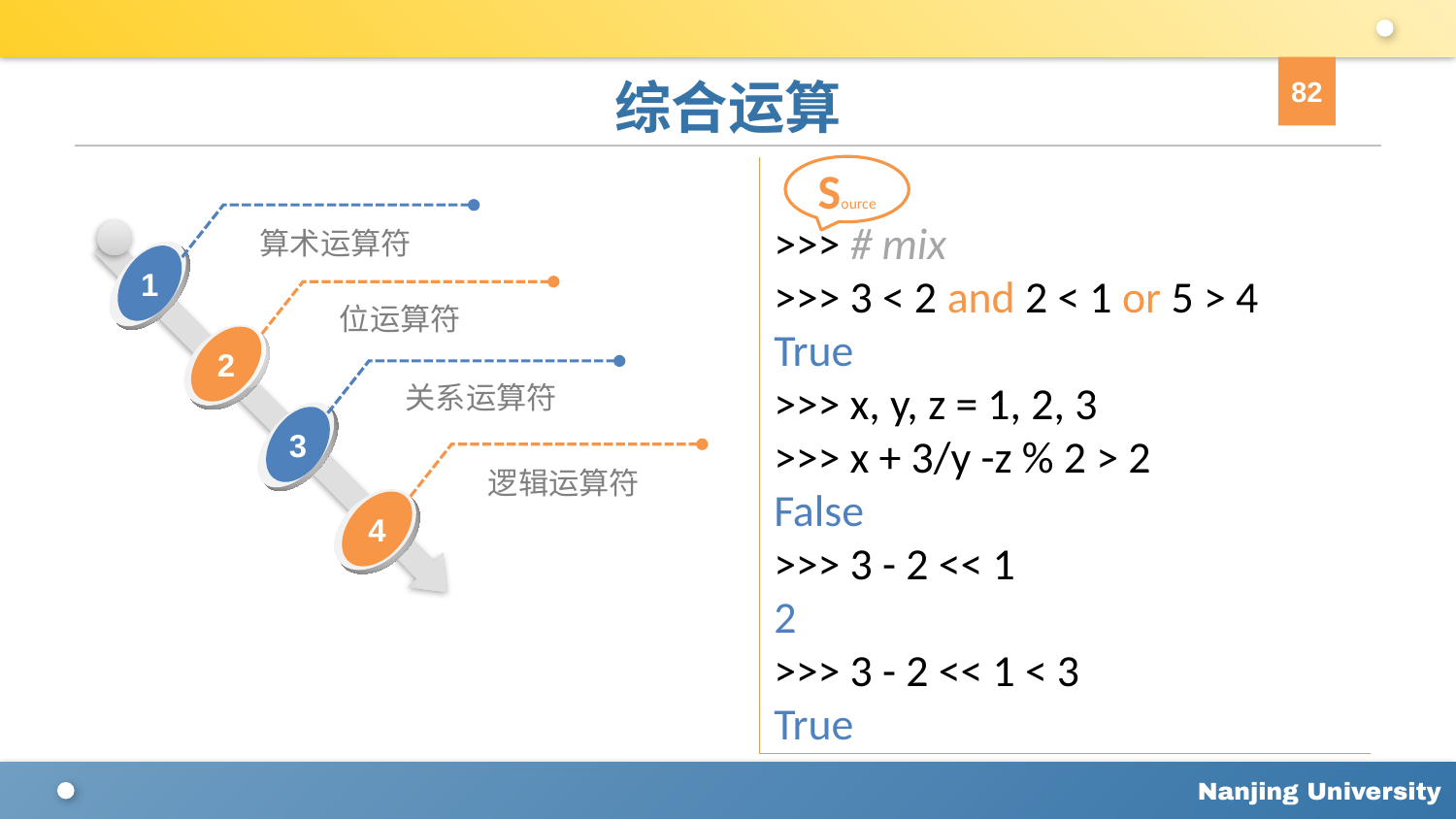

82
# 综合运算
Source

>>> # mix
>>> 3 < 2 and 2 < 1 or 5 > 4
True
>>> x, y, z = 1, 2, 3
>>> x + 3/y -z % 2 > 2
False
>>> 3 - 2 << 1
2
>>> 3 - 2 << 1 < 3
True

算术运算符

1

位运算符

2

关系运算符

3

逻辑运算符

4